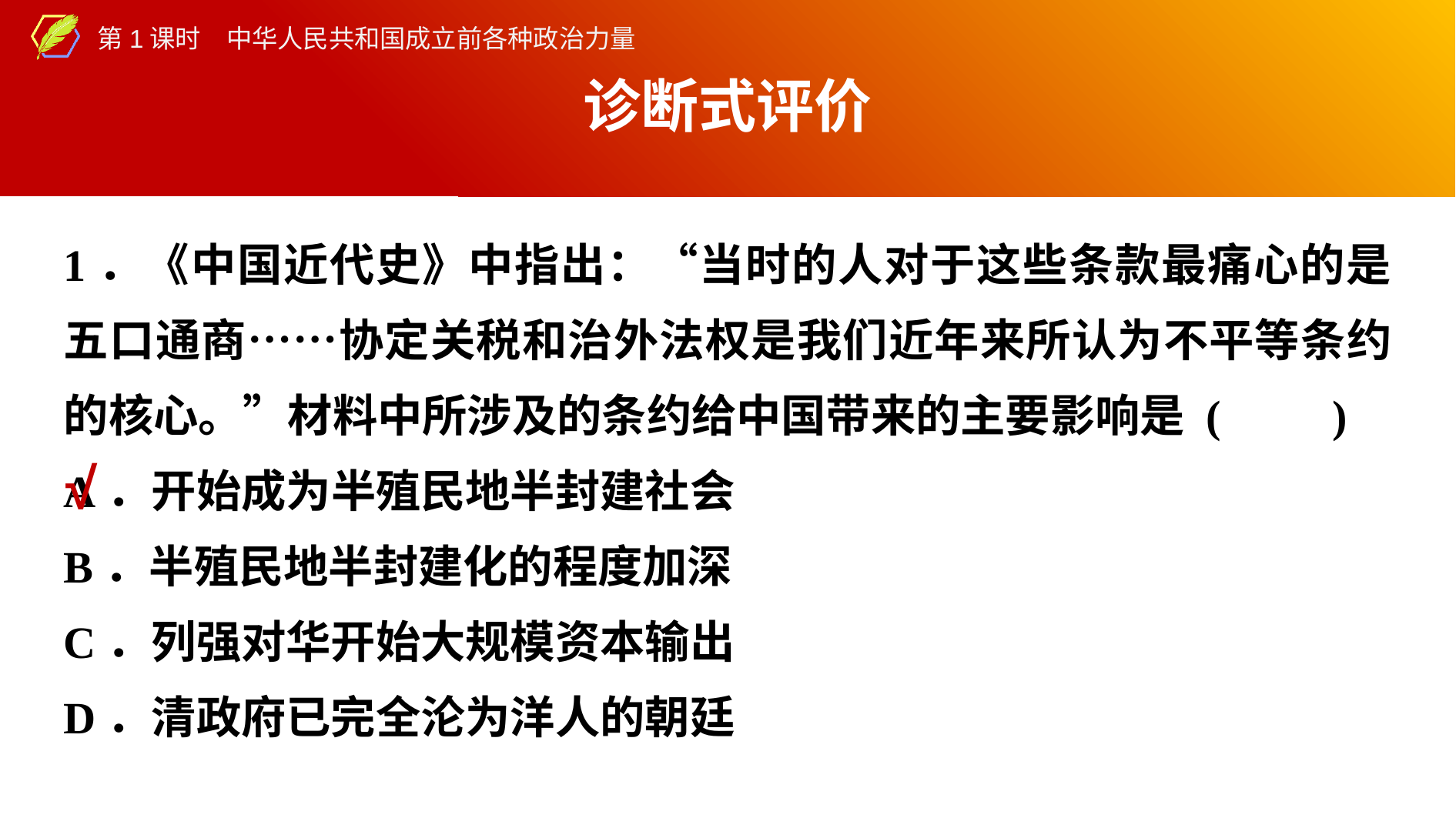

诊断式评价
1．《中国近代史》中指出：“当时的人对于这些条款最痛心的是五口通商……协定关税和治外法权是我们近年来所认为不平等条约的核心。”材料中所涉及的条约给中国带来的主要影响是 (　　)
A．开始成为半殖民地半封建社会
B．半殖民地半封建化的程度加深
C．列强对华开始大规模资本输出
D．清政府已完全沦为洋人的朝廷
√